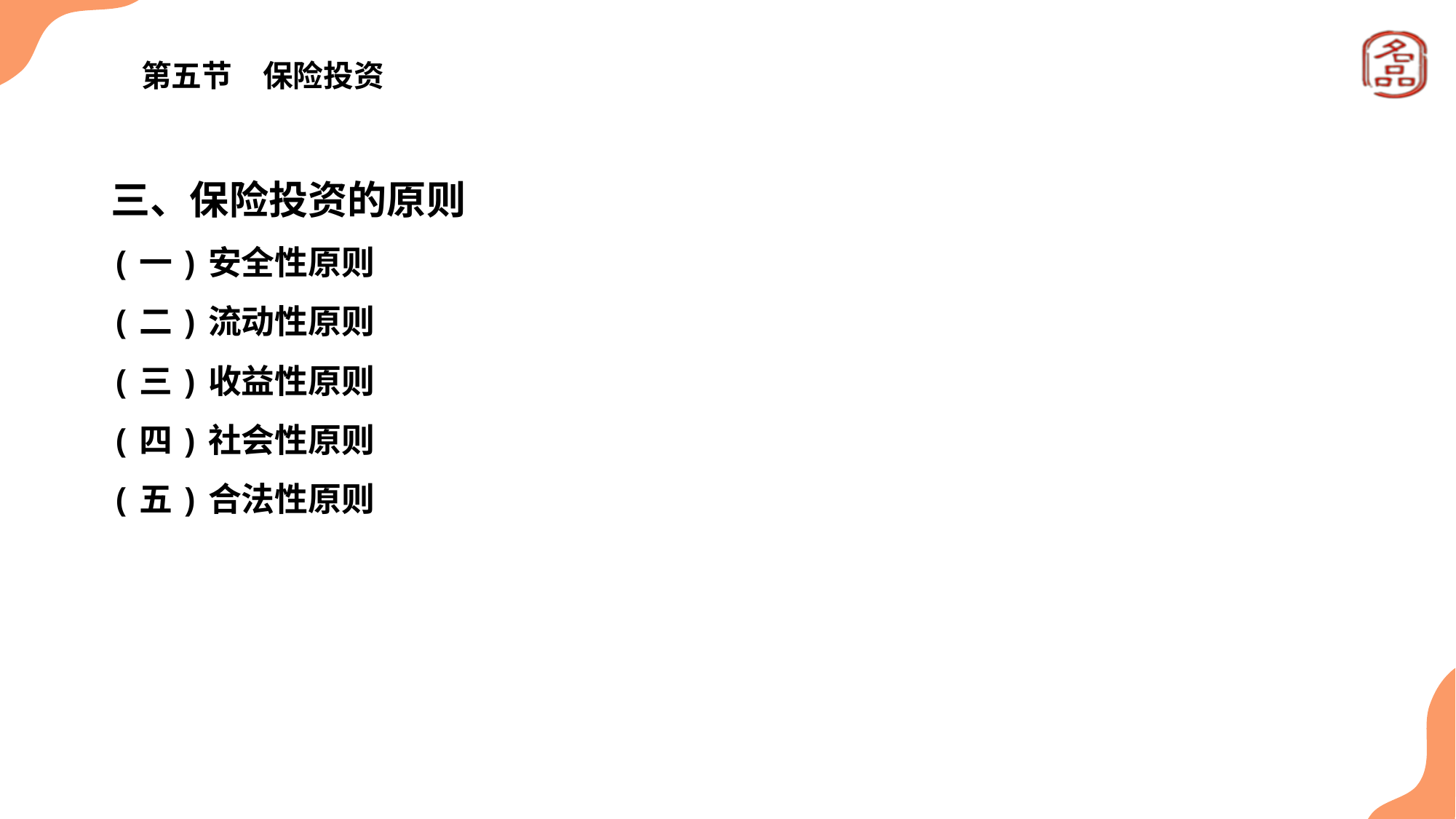

# 第五节　保险投资
三、保险投资的原则
(一)安全性原则
(二)流动性原则
(三)收益性原则
(四)社会性原则
(五)合法性原则